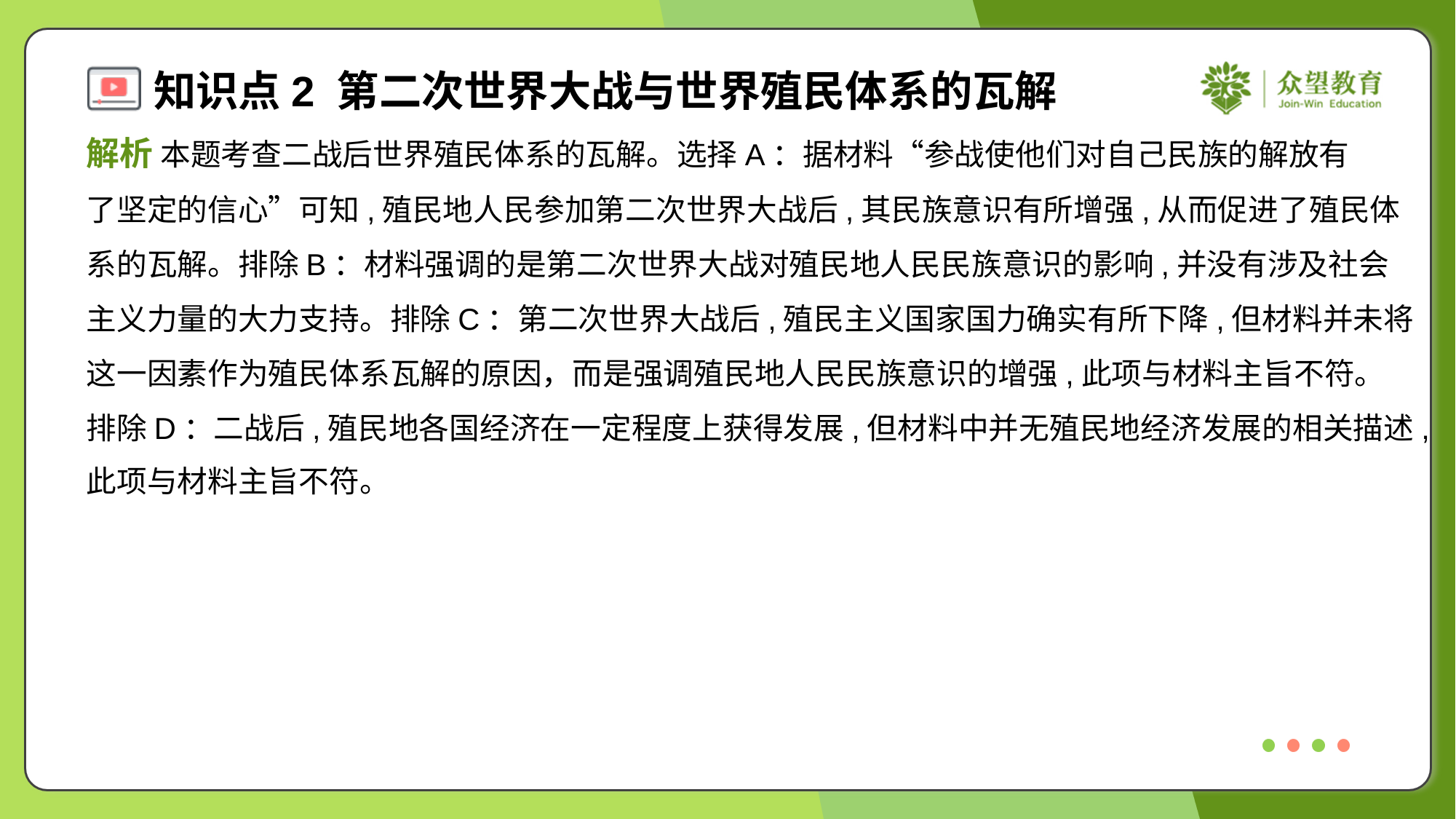

解析 本题考查二战后世界殖民体系的瓦解。选择A：据材料“参战使他们对自己民族的解放有
了坚定的信心”可知,殖民地人民参加第二次世界大战后,其民族意识有所增强,从而促进了殖民体
系的瓦解。排除B：材料强调的是第二次世界大战对殖民地人民民族意识的影响,并没有涉及社会
主义力量的大力支持。排除C：第二次世界大战后,殖民主义国家国力确实有所下降,但材料并未将
这一因素作为殖民体系瓦解的原因，而是强调殖民地人民民族意识的增强,此项与材料主旨不符。
排除D：二战后,殖民地各国经济在一定程度上获得发展,但材料中并无殖民地经济发展的相关描述,
此项与材料主旨不符。